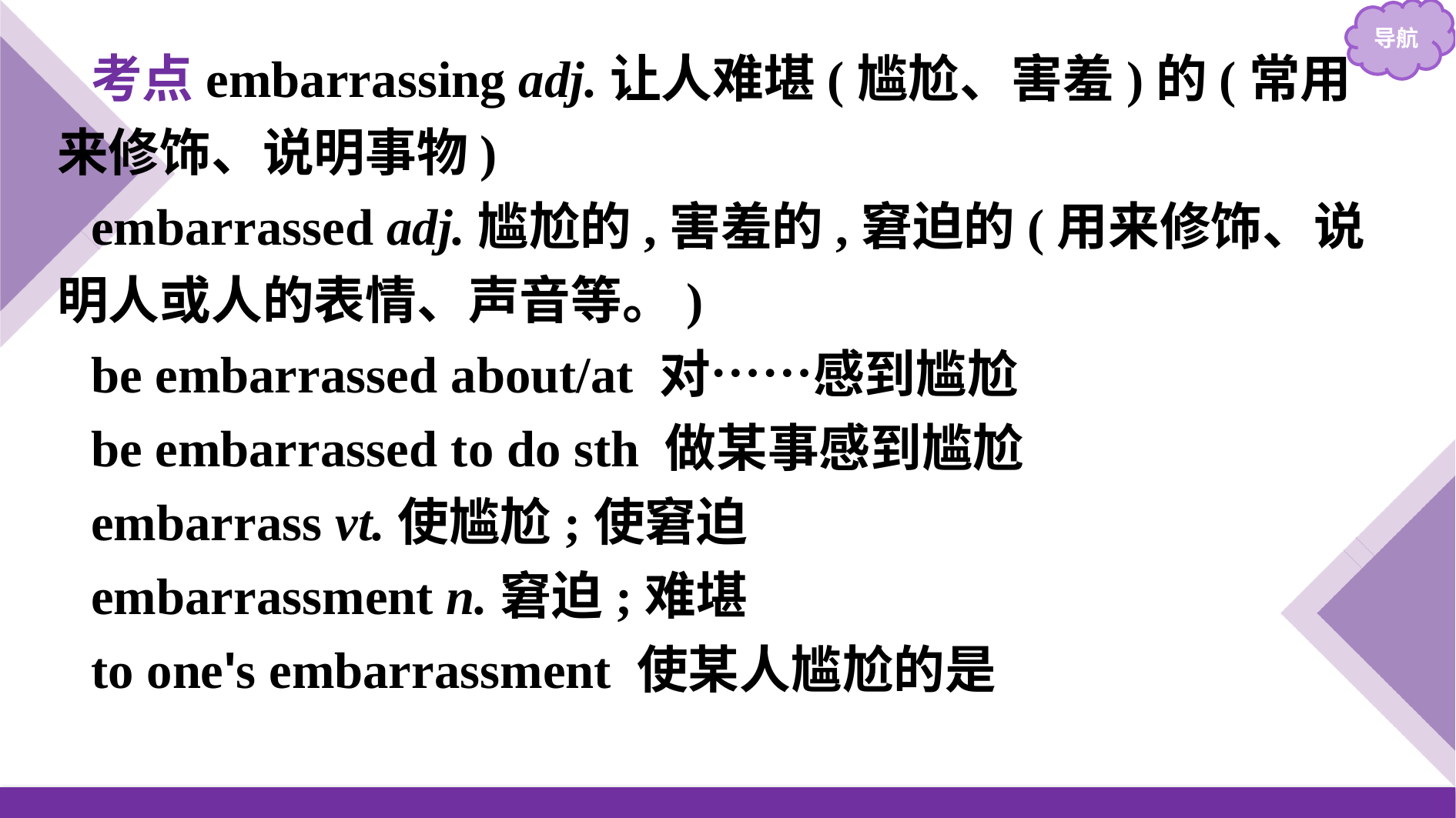

考点embarrassing adj.让人难堪(尴尬、害羞)的(常用来修饰、说明事物)
embarrassed adj.尴尬的,害羞的,窘迫的(用来修饰、说明人或人的表情、声音等。)
be embarrassed about/at 对……感到尴尬
be embarrassed to do sth 做某事感到尴尬
embarrass vt.使尴尬;使窘迫
embarrassment n.窘迫;难堪
to one's embarrassment 使某人尴尬的是